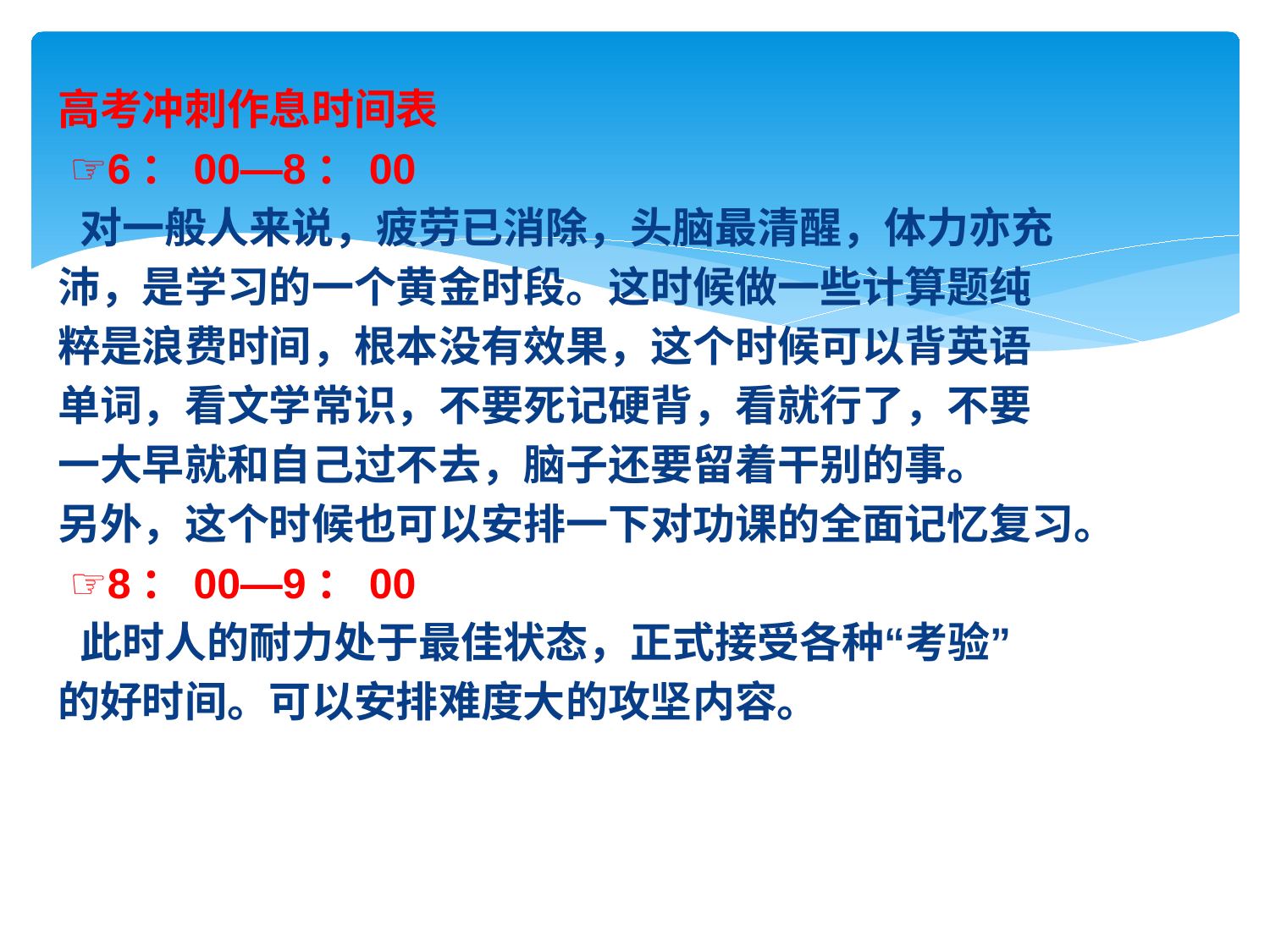

高考冲刺作息时间表
 ☞6：00—8：00
 对一般人来说，疲劳已消除，头脑最清醒，体力亦充
沛，是学习的一个黄金时段。这时候做一些计算题纯
粹是浪费时间，根本没有效果，这个时候可以背英语
单词，看文学常识，不要死记硬背，看就行了，不要
一大早就和自己过不去，脑子还要留着干别的事。
另外，这个时候也可以安排一下对功课的全面记忆复习。
 ☞8：00—9：00
 此时人的耐力处于最佳状态，正式接受各种“考验”
的好时间。可以安排难度大的攻坚内容。